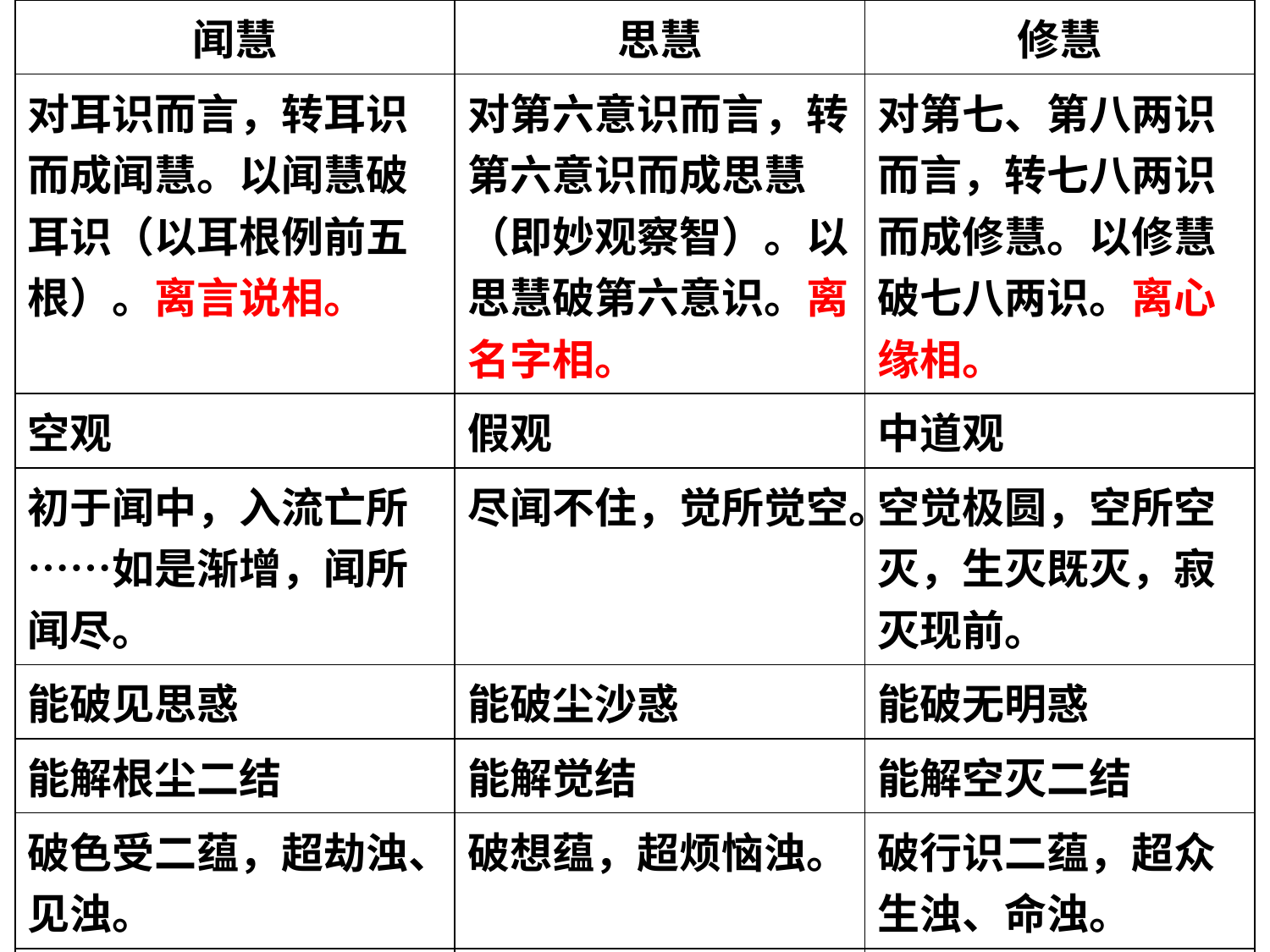

| 闻慧 | 思慧 | 修慧 |
| --- | --- | --- |
| 对耳识而言，转耳识而成闻慧。以闻慧破耳识（以耳根例前五根）。离言说相。 | 对第六意识而言，转第六意识而成思慧（即妙观察智）。以思慧破第六意识。离名字相。 | 对第七、第八两识而言，转七八两识而成修慧。以修慧破七八两识。离心缘相。 |
| 空观 | 假观 | 中道观 |
| 初于闻中，入流亡所……如是渐增，闻所闻尽。 | 尽闻不住，觉所觉空。 | 空觉极圆，空所空灭，生灭既灭，寂灭现前。 |
| 能破见思惑 | 能破尘沙惑 | 能破无明惑 |
| 能解根尘二结 | 能解觉结 | 能解空灭二结 |
| 破色受二蕴，超劫浊、见浊。 | 破想蕴，超烦恼浊。 | 破行识二蕴，超众生浊、命浊。 |
| 信满入住（至七住） | 住（从八住起）入行向位 | 向满入地，乃至等妙二觉。 |